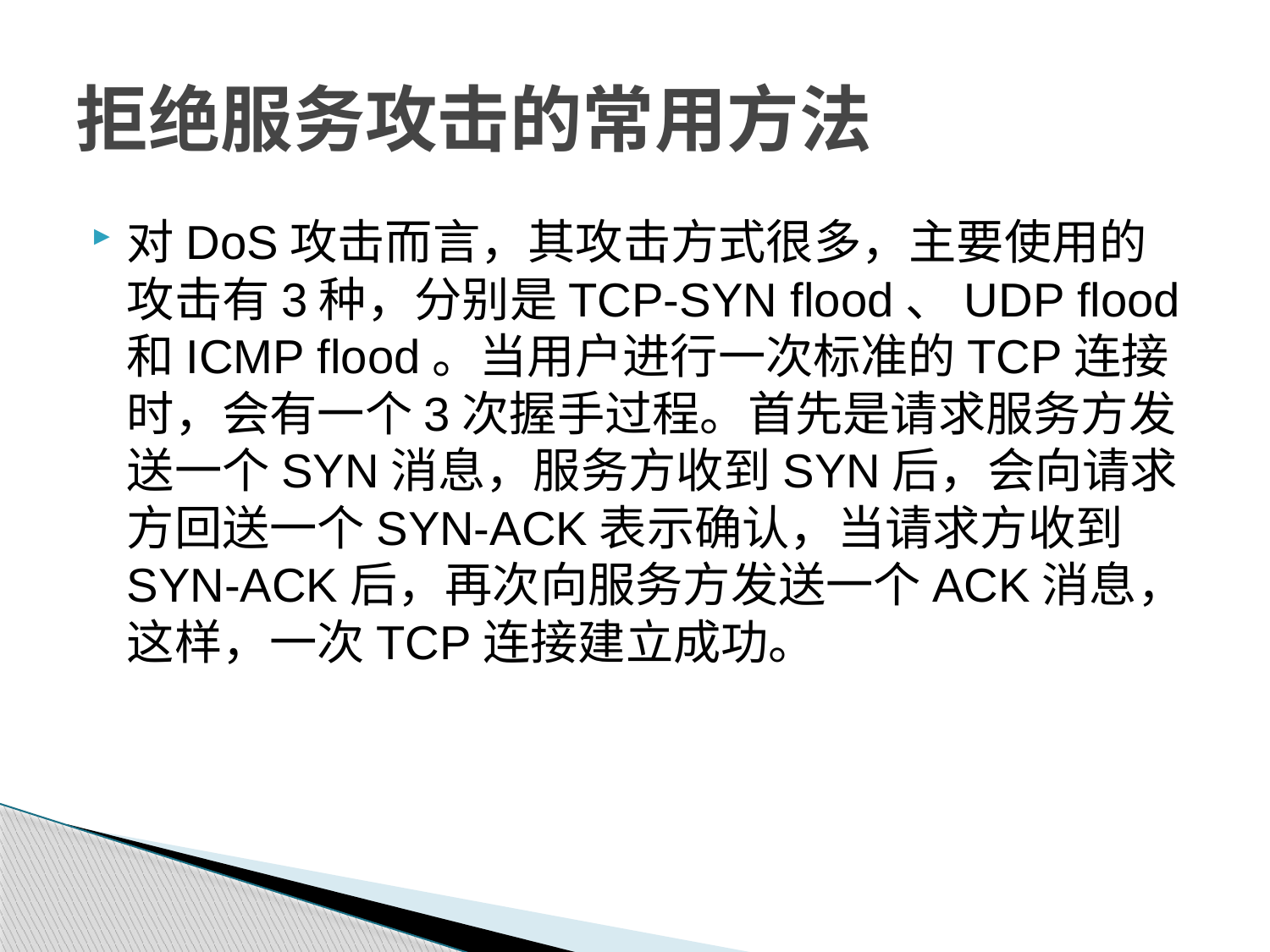

# 拒绝服务攻击的常用方法
对DoS攻击而言，其攻击方式很多，主要使用的攻击有3种，分别是TCP-SYN flood、UDP flood和ICMP flood。当用户进行一次标准的TCP连接时，会有一个3次握手过程。首先是请求服务方发送一个SYN消息，服务方收到SYN后，会向请求方回送一个SYN-ACK表示确认，当请求方收到SYN-ACK后，再次向服务方发送一个ACK消息，这样，一次TCP连接建立成功。